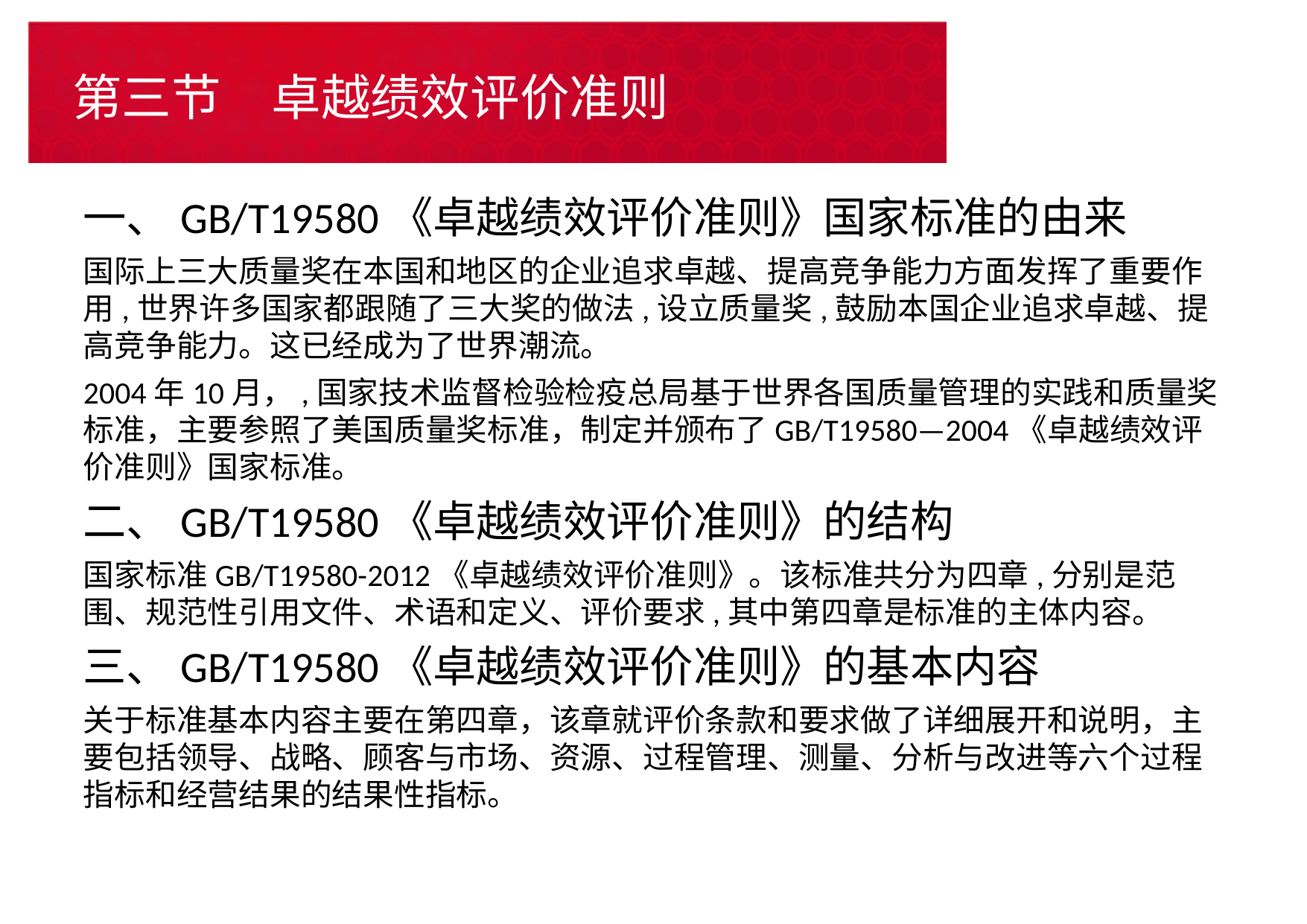

# 第三节　卓越绩效评价准则
一、GB/T19580《卓越绩效评价准则》国家标准的由来
国际上三大质量奖在本国和地区的企业追求卓越、提高竞争能力方面发挥了重要作用,世界许多国家都跟随了三大奖的做法,设立质量奖,鼓励本国企业追求卓越、提高竞争能力。这已经成为了世界潮流。
2004年10月，,国家技术监督检验检疫总局基于世界各国质量管理的实践和质量奖标准，主要参照了美国质量奖标准，制定并颁布了GB/T19580—2004《卓越绩效评价准则》国家标准。
二、GB/T19580《卓越绩效评价准则》的结构
国家标准GB/T19580-2012《卓越绩效评价准则》。该标准共分为四章,分别是范围、规范性引用文件、术语和定义、评价要求,其中第四章是标准的主体内容。
三、GB/T19580《卓越绩效评价准则》的基本内容
关于标准基本内容主要在第四章，该章就评价条款和要求做了详细展开和说明，主要包括领导、战略、顾客与市场、资源、过程管理、测量、分析与改进等六个过程指标和经营结果的结果性指标。